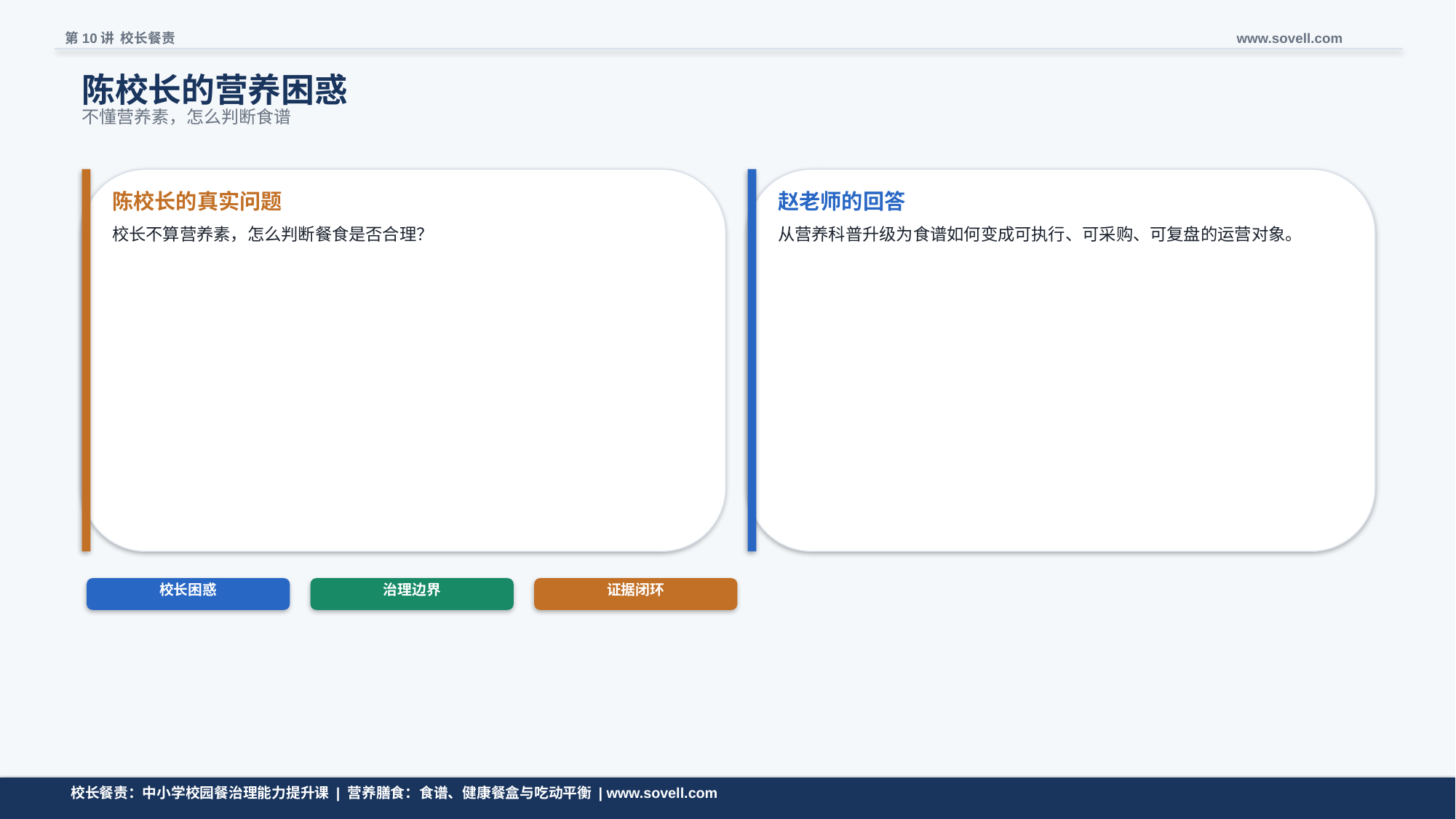

第10讲  校长餐责
www.sovell.com

陈校长的营养困惑
不懂营养素，怎么判断食谱

陈校长的真实问题
赵老师的回答
校长不算营养素，怎么判断餐食是否合理？
从营养科普升级为食谱如何变成可执行、可采购、可复盘的运营对象。

校长困惑
治理边界
证据闭环

问题先收窄，再进入模型。
校长餐责：中小学校园餐治理能力提升课 | 营养膳食：食谱、健康餐盒与吃动平衡 | www.sovell.com